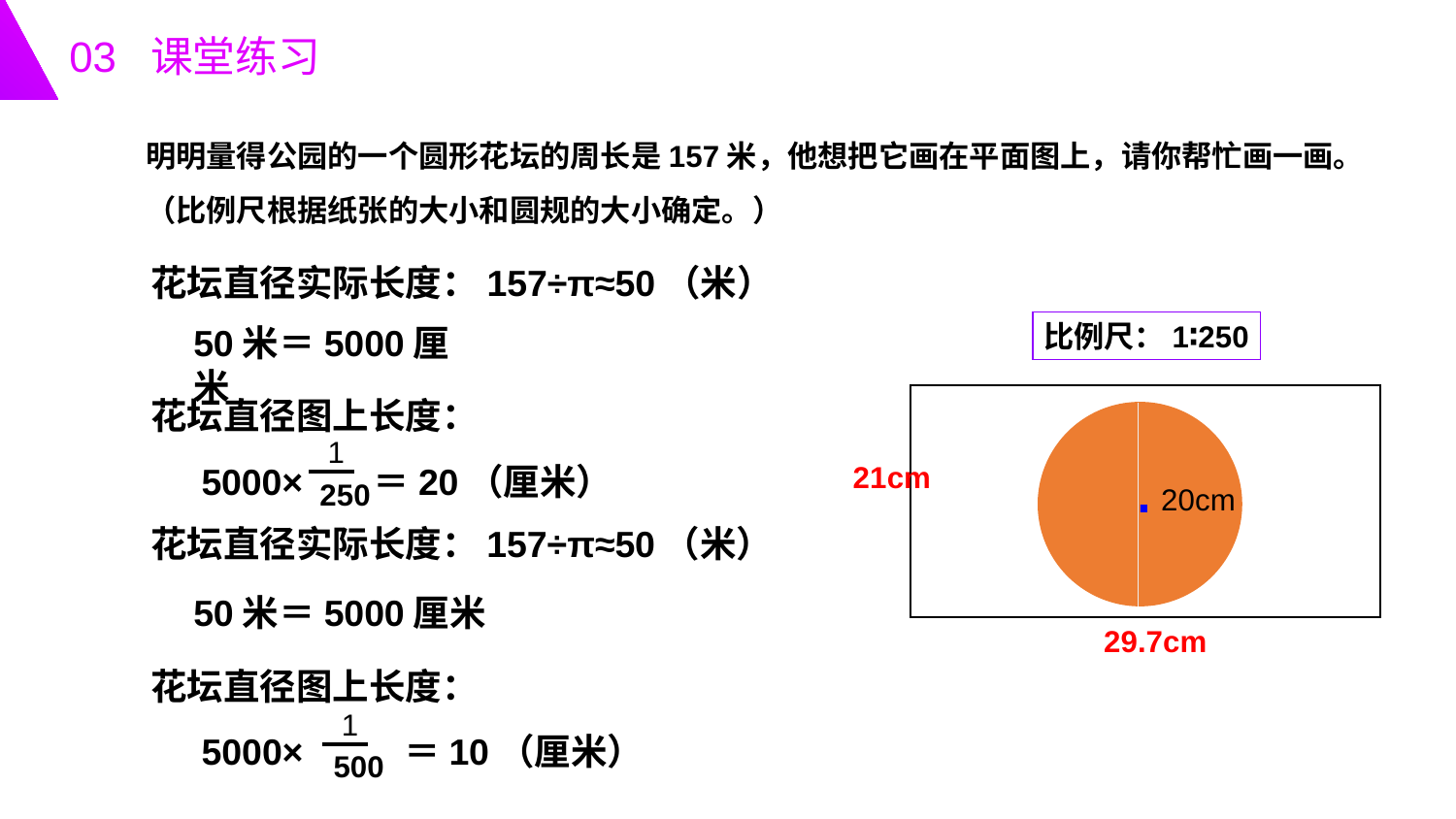

03  课堂练习
明明量得公园的一个圆形花坛的周长是157米，他想把它画在平面图上，请你帮忙画一画。（比例尺根据纸张的大小和圆规的大小确定。）
花坛直径实际长度：157÷π≈50（米）
比例尺：1∶250
50米＝5000厘米
花坛直径图上长度：
     5000×      ＝20（厘米）

21cm
29.7cm

1
250
.
20cm
花坛直径实际长度：157÷π≈50（米）
50米＝5000厘米
花坛直径图上长度：
     5000×         ＝10（厘米）
1
500